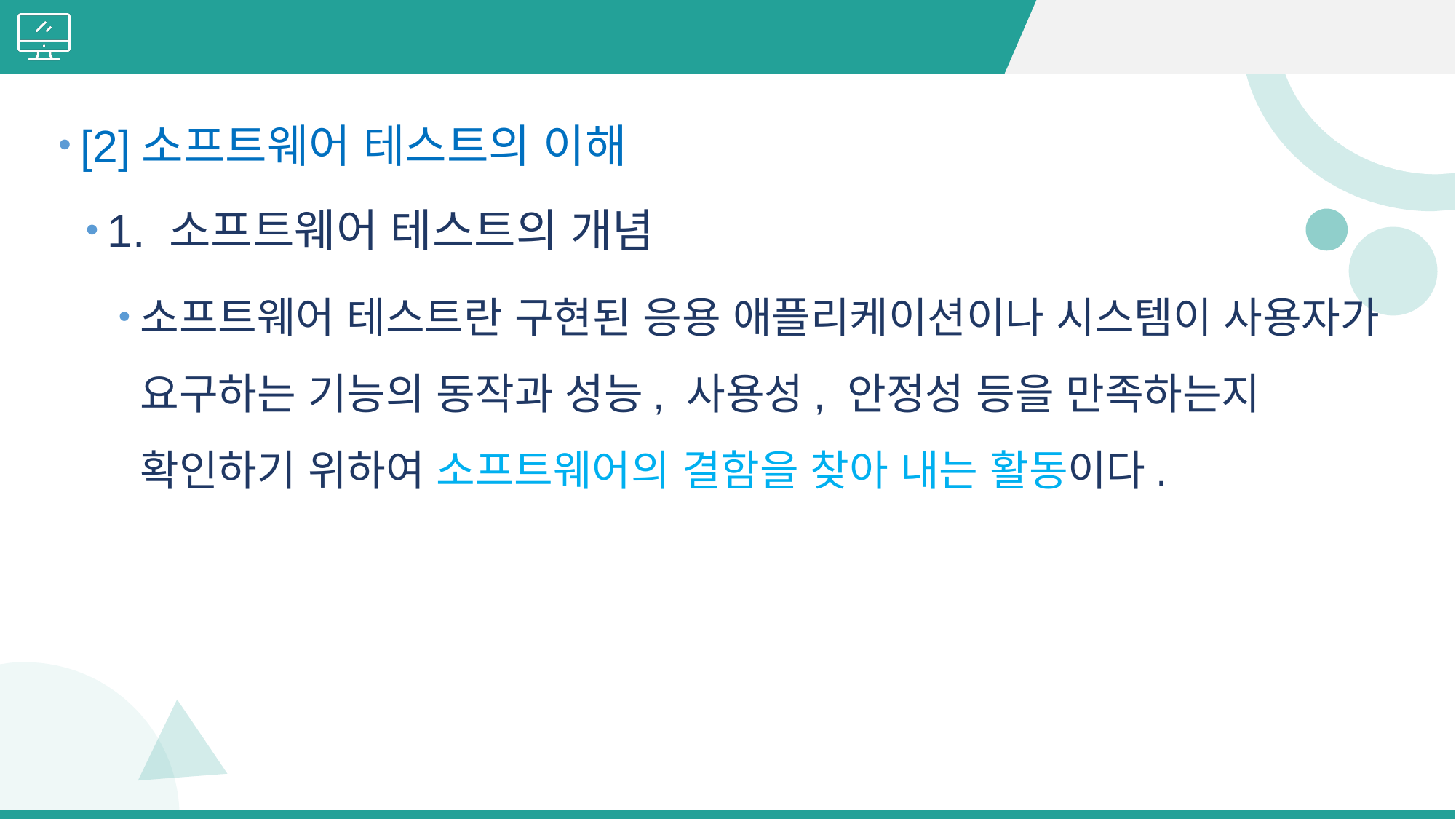

#
[2]소프트웨어 테스트의 이해
1. 소프트웨어 테스트의 개념
소프트웨어 테스트란 구현된 응용 애플리케이션이나 시스템이 사용자가 요구하는 기능의 동작과 성능, 사용성, 안정성 등을 만족하는지 확인하기 위하여 소프트웨어의 결함을 찾아 내는 활동이다.